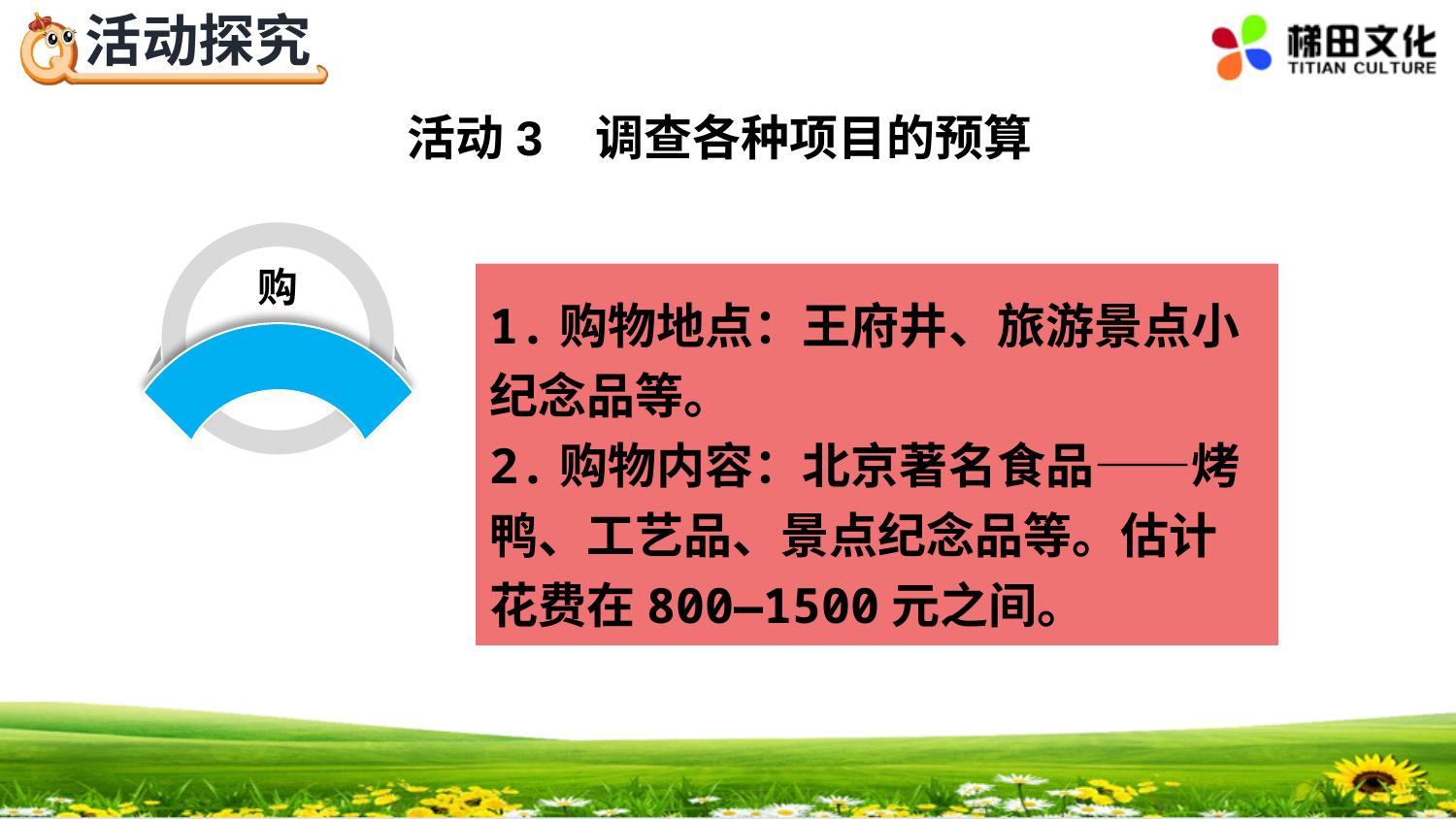

活动3   调查各种项目的预算
购

1.购物地点：王府井、旅游景点小纪念品等。
2.购物内容：北京著名食品——烤鸭、工艺品、景点纪念品等。估计花费在800—1500元之间。